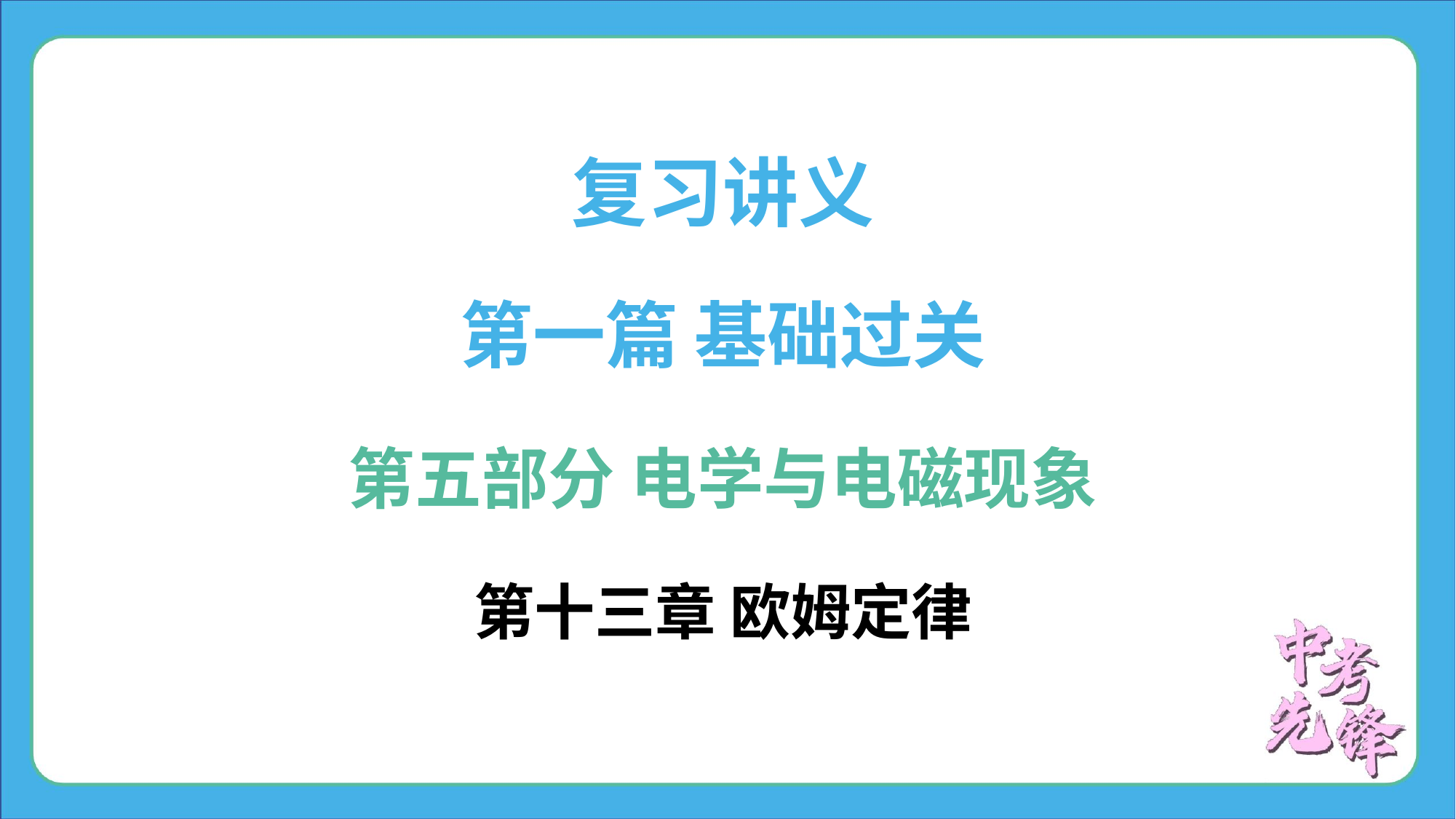

复习讲义
第一篇 基础过关
第五部分 电学与电磁现象
第十三章 欧姆定律